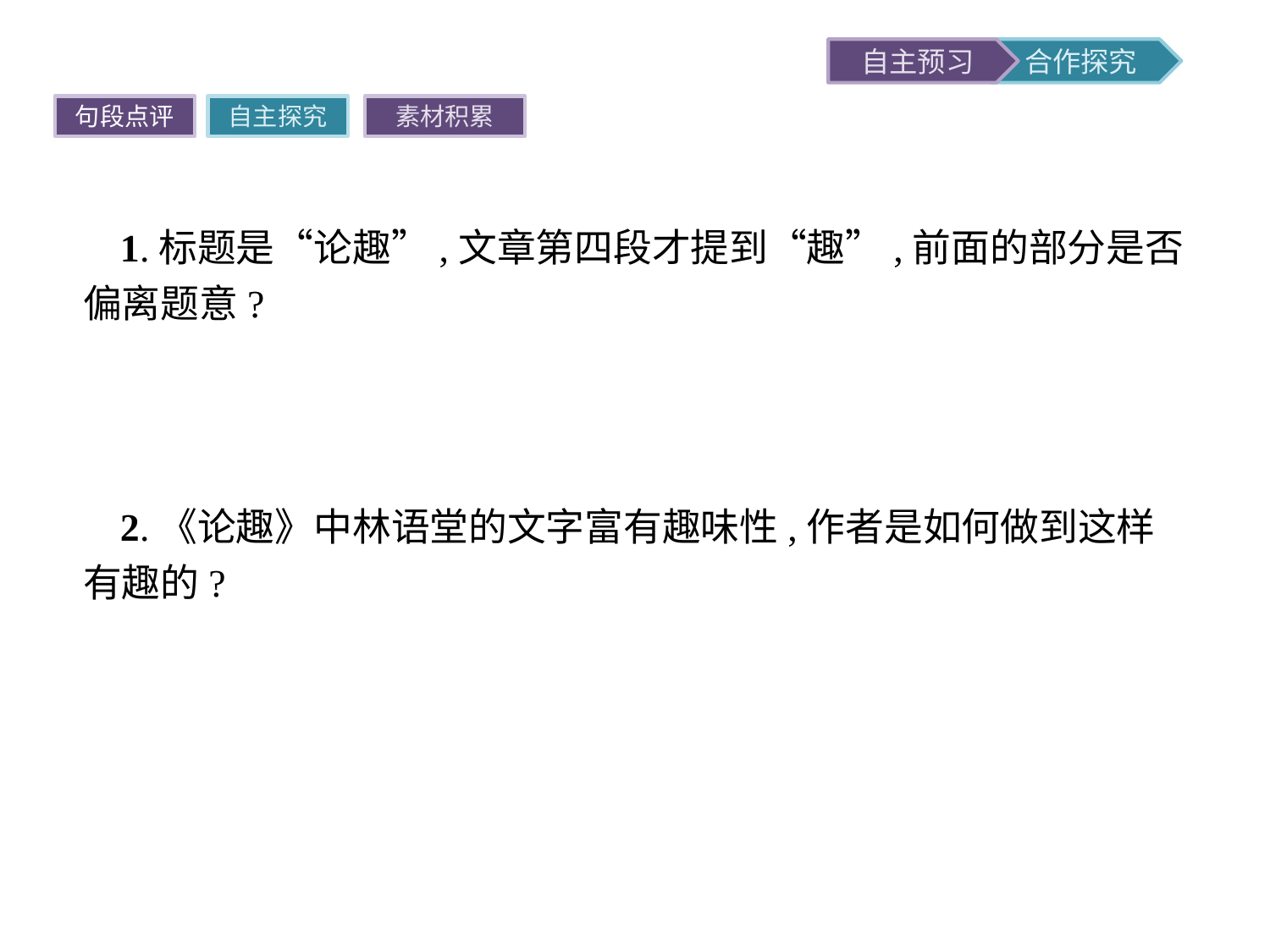

句段点评
自主探究
素材积累
1.标题是“论趣”,文章第四段才提到“趣”,前面的部分是否偏离题意?
提示引用传说转入议论,道出对人生的看法:名、利、权、色是人生中的普遍现象。再说到自己对人生境界和艺术境界的追求,回归到话题:人生乐趣莫如趣。过渡自然、巧妙,并无偏题。
2.《论趣》中林语堂的文字富有趣味性,作者是如何做到这样有趣的?
提示《论趣》这篇散文,本身就很有“趣味”,通俗晓畅,娓娓道来。作者以丰富的知识、敏捷的思维和行文中不时冒出的思想火花,给人以美的享受,在“闲适”中透出一股健康向上的气息。